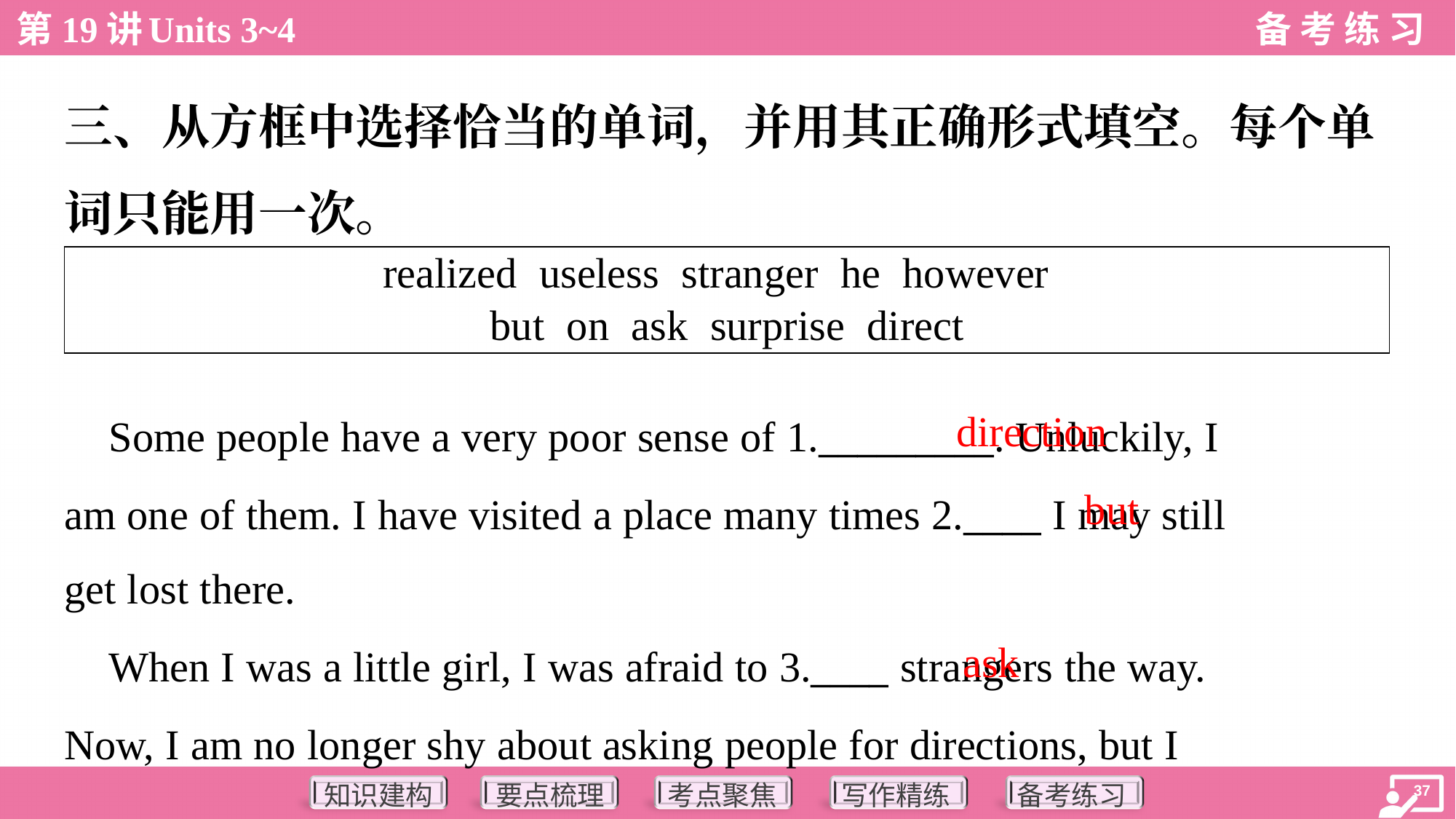

三、从方框中选择恰当的单词，并用其正确形式填空。每个单
词只能用一次。
| realized useless stranger he however but on ask surprise direct |
| --- |
direction
    Some people have a very poor sense of 1._________. Unluckily, I
am one of them. I have visited a place many times 2.____ I may still
get lost there.
but
ask
    When I was a little girl, I was afraid to 3.____ strangers the way.
Now, I am no longer shy about asking people for directions, but I